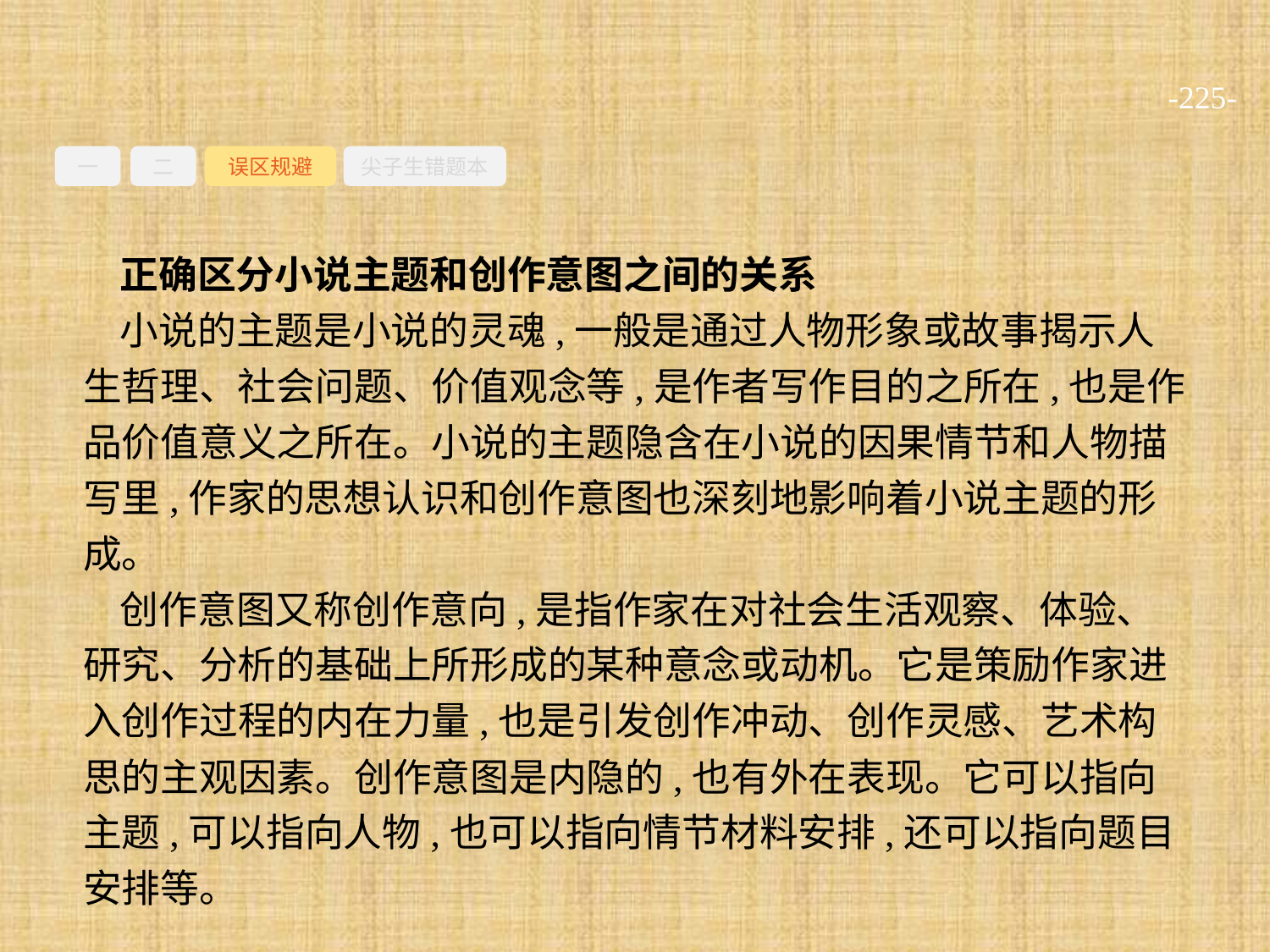

-225-
一
二
误区规避
尖子生错题本
正确区分小说主题和创作意图之间的关系
小说的主题是小说的灵魂,一般是通过人物形象或故事揭示人生哲理、社会问题、价值观念等,是作者写作目的之所在,也是作品价值意义之所在。小说的主题隐含在小说的因果情节和人物描写里,作家的思想认识和创作意图也深刻地影响着小说主题的形成。
创作意图又称创作意向,是指作家在对社会生活观察、体验、研究、分析的基础上所形成的某种意念或动机。它是策励作家进入创作过程的内在力量,也是引发创作冲动、创作灵感、艺术构思的主观因素。创作意图是内隐的,也有外在表现。它可以指向主题,可以指向人物,也可以指向情节材料安排,还可以指向题目安排等。